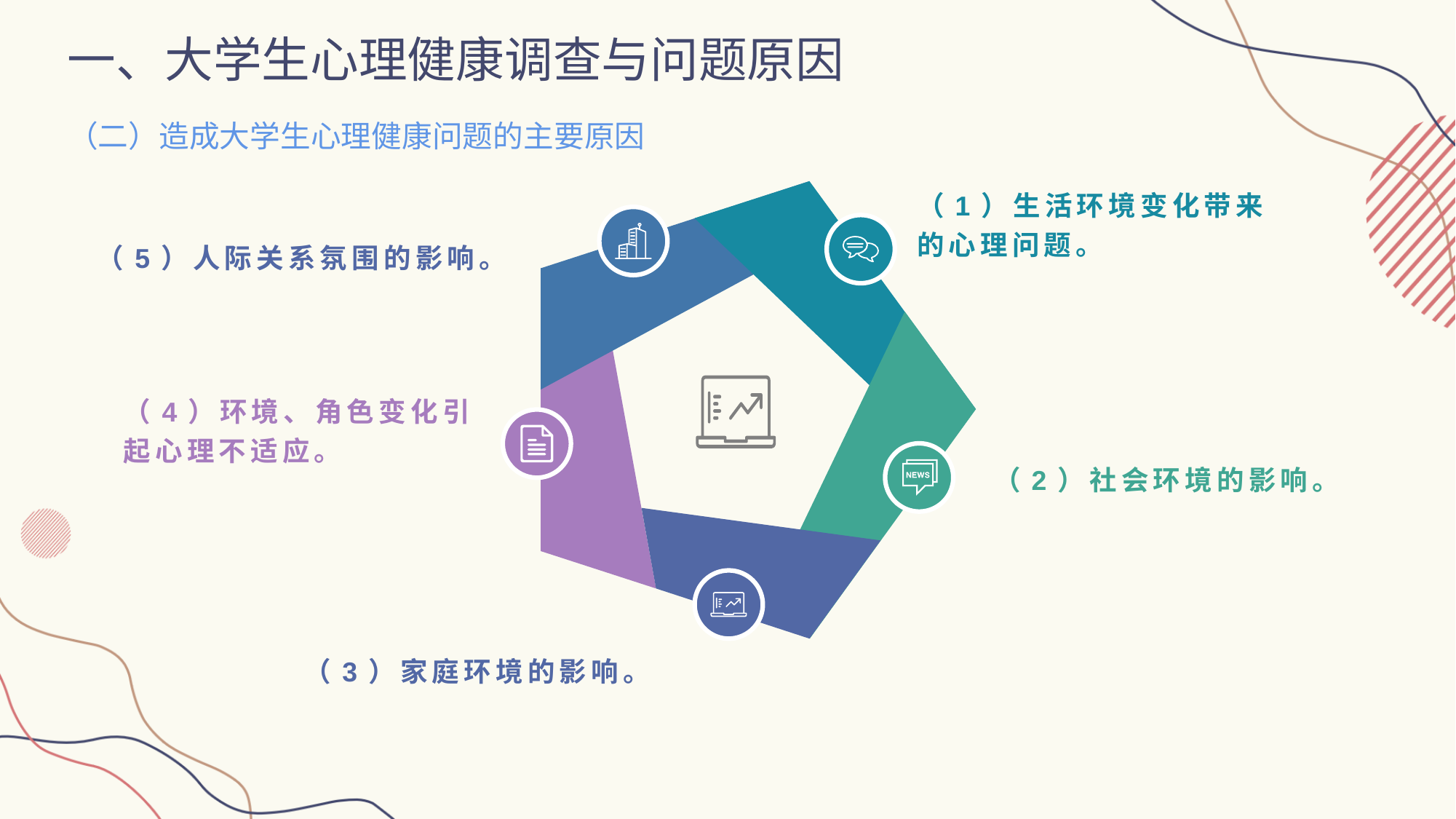

一、大学生心理健康调查与问题原因
（二）造成大学生心理健康问题的主要原因
（1）生活环境变化带来的心理问题。

（5）人际关系氛围的影响。

（4）环境、角色变化引起心理不适应。

（2）社会环境的影响。

（3）家庭环境的影响。